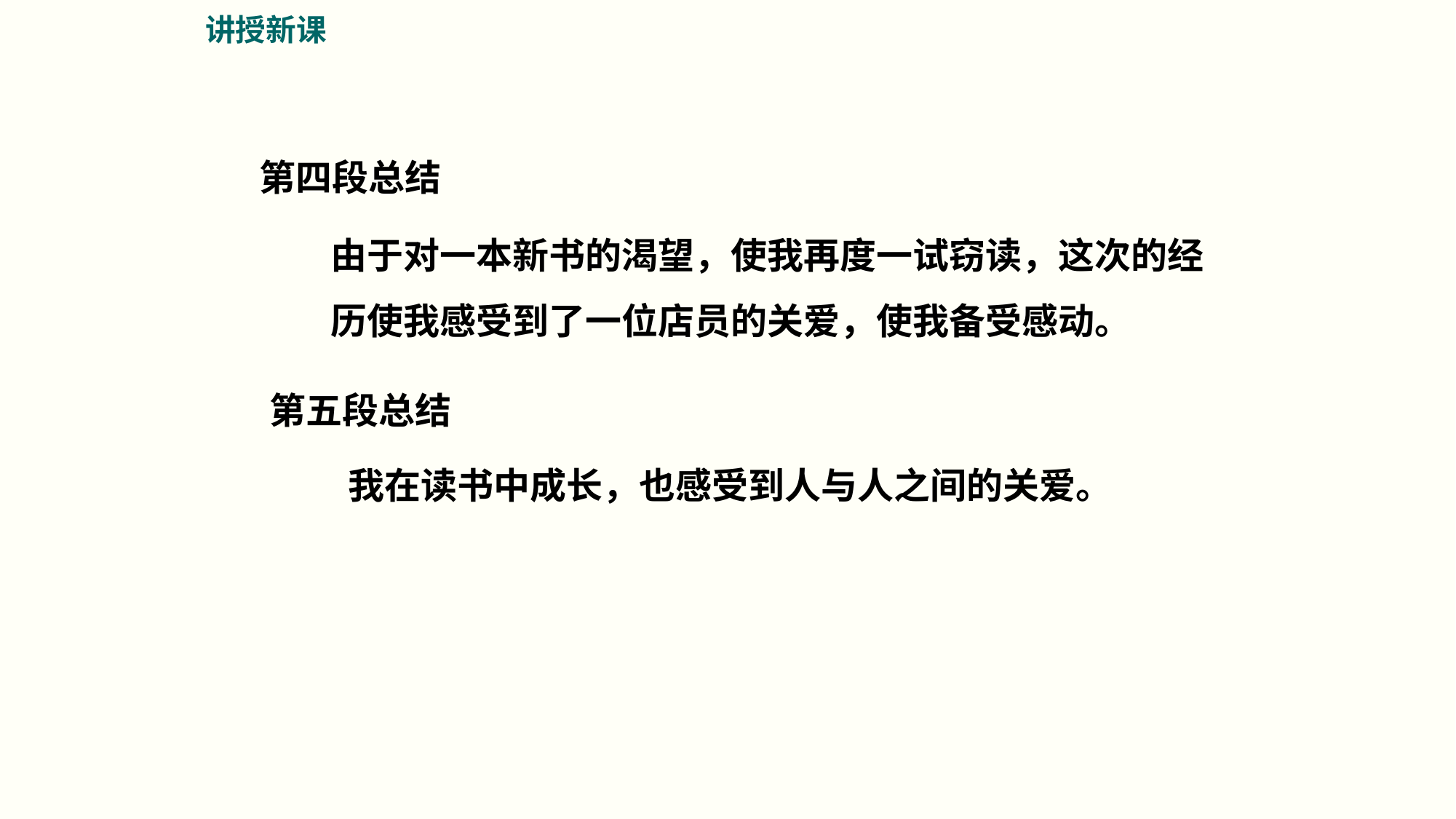

讲授新课
第四段总结
由于对一本新书的渴望，使我再度一试窃读，这次的经历使我感受到了一位店员的关爱，使我备受感动。
第五段总结
我在读书中成长，也感受到人与人之间的关爱。